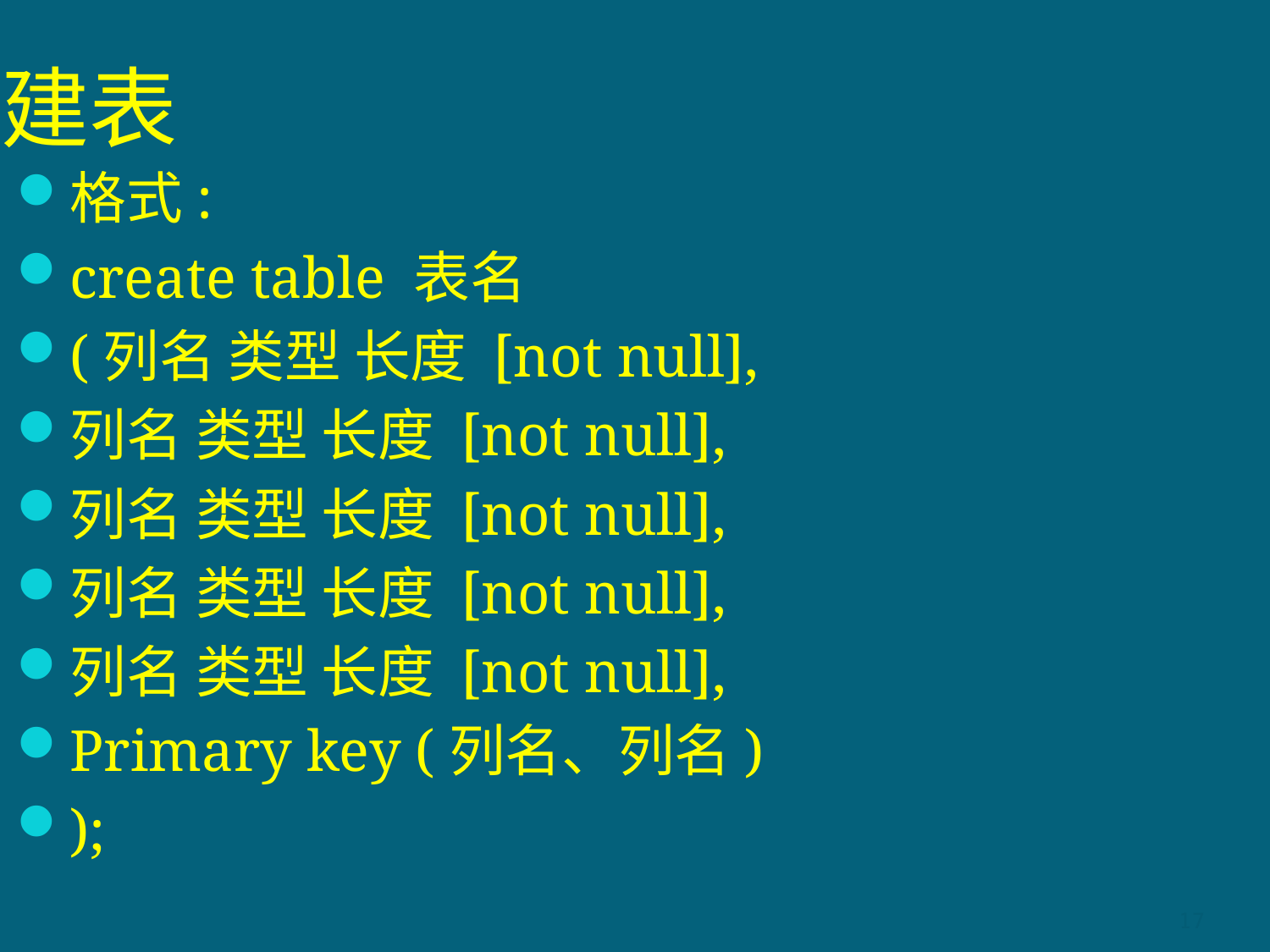

# 建表
格式:
create table 表名
(列名 类型 长度 [not null],
列名 类型 长度 [not null],
列名 类型 长度 [not null],
列名 类型 长度 [not null],
列名 类型 长度 [not null],
Primary key (列名、列名)
);

17